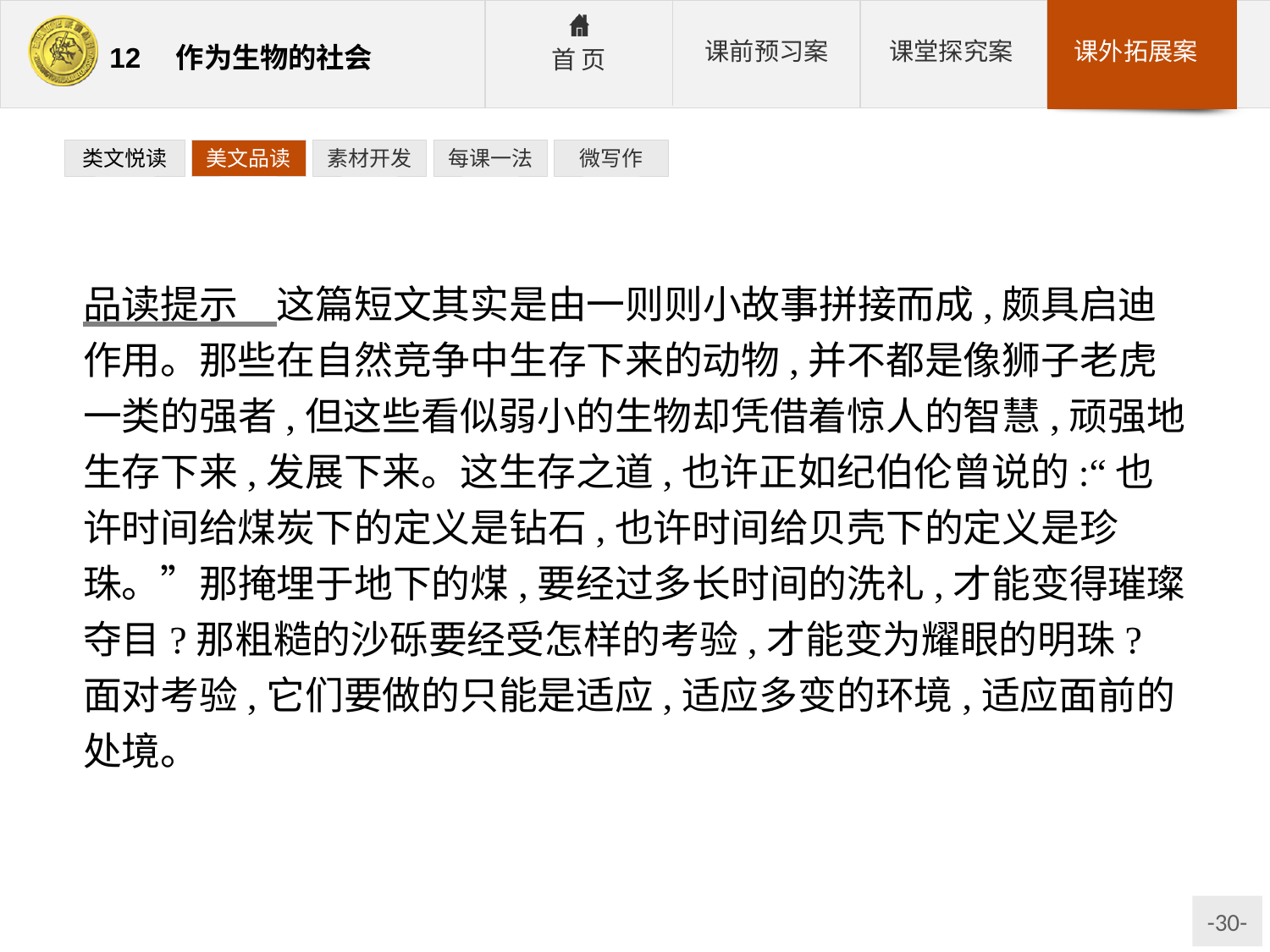

类文悦读
美文品读
素材开发
每课一法
微写作
品读提示　这篇短文其实是由一则则小故事拼接而成,颇具启迪作用。那些在自然竞争中生存下来的动物,并不都是像狮子老虎一类的强者,但这些看似弱小的生物却凭借着惊人的智慧,顽强地生存下来,发展下来。这生存之道,也许正如纪伯伦曾说的:“也许时间给煤炭下的定义是钻石,也许时间给贝壳下的定义是珍珠。”那掩埋于地下的煤,要经过多长时间的洗礼,才能变得璀璨夺目?那粗糙的沙砾要经受怎样的考验,才能变为耀眼的明珠?面对考验,它们要做的只能是适应,适应多变的环境,适应面前的处境。